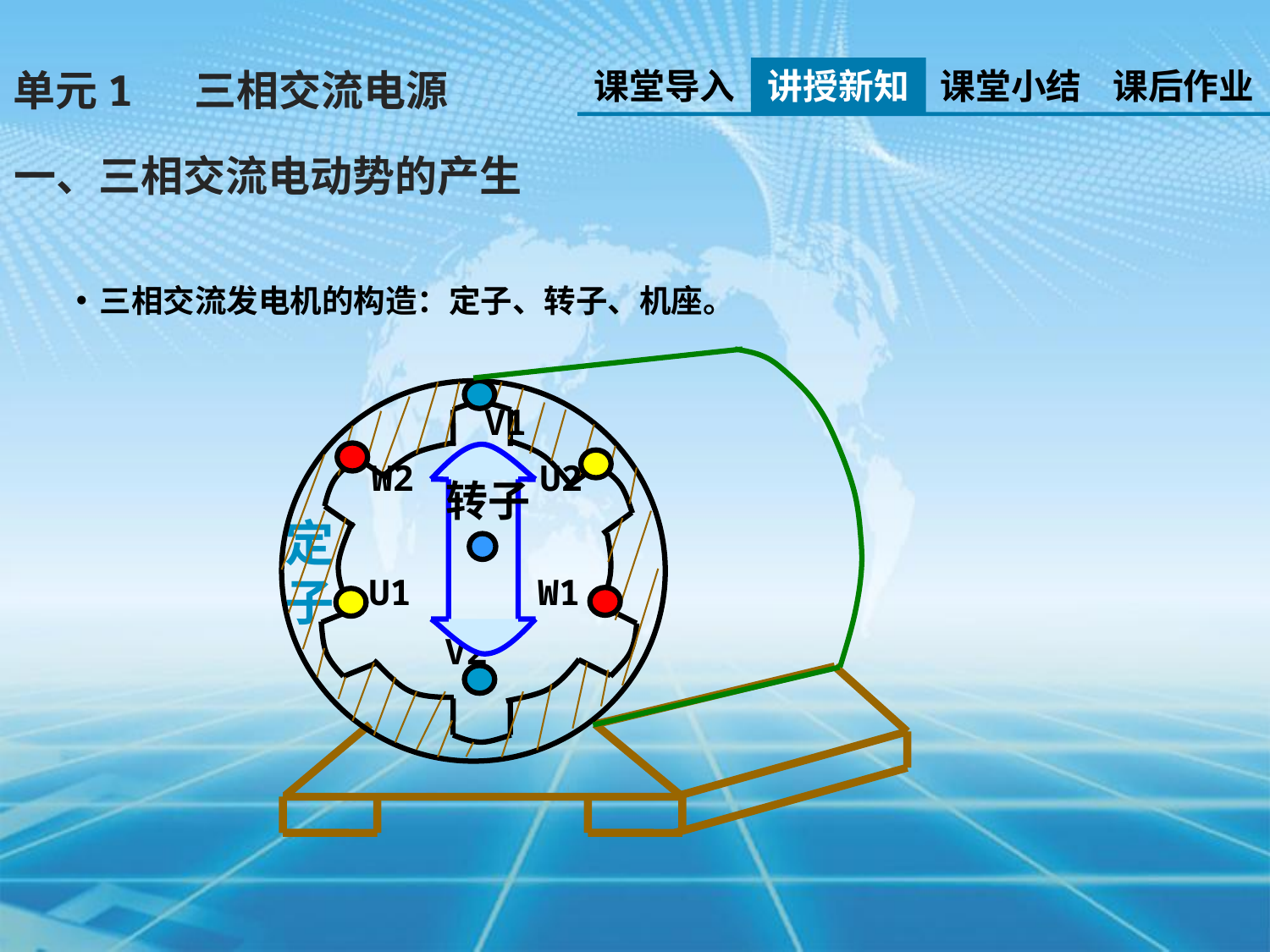

课堂导入
讲授新知
课堂小结
课后作业
单元1  三相交流电源
一、三相交流电动势的产生

三相交流发电机的构造：定子、转子、机座。

V1

W2
U2

转子

定子

U1
W1

V2